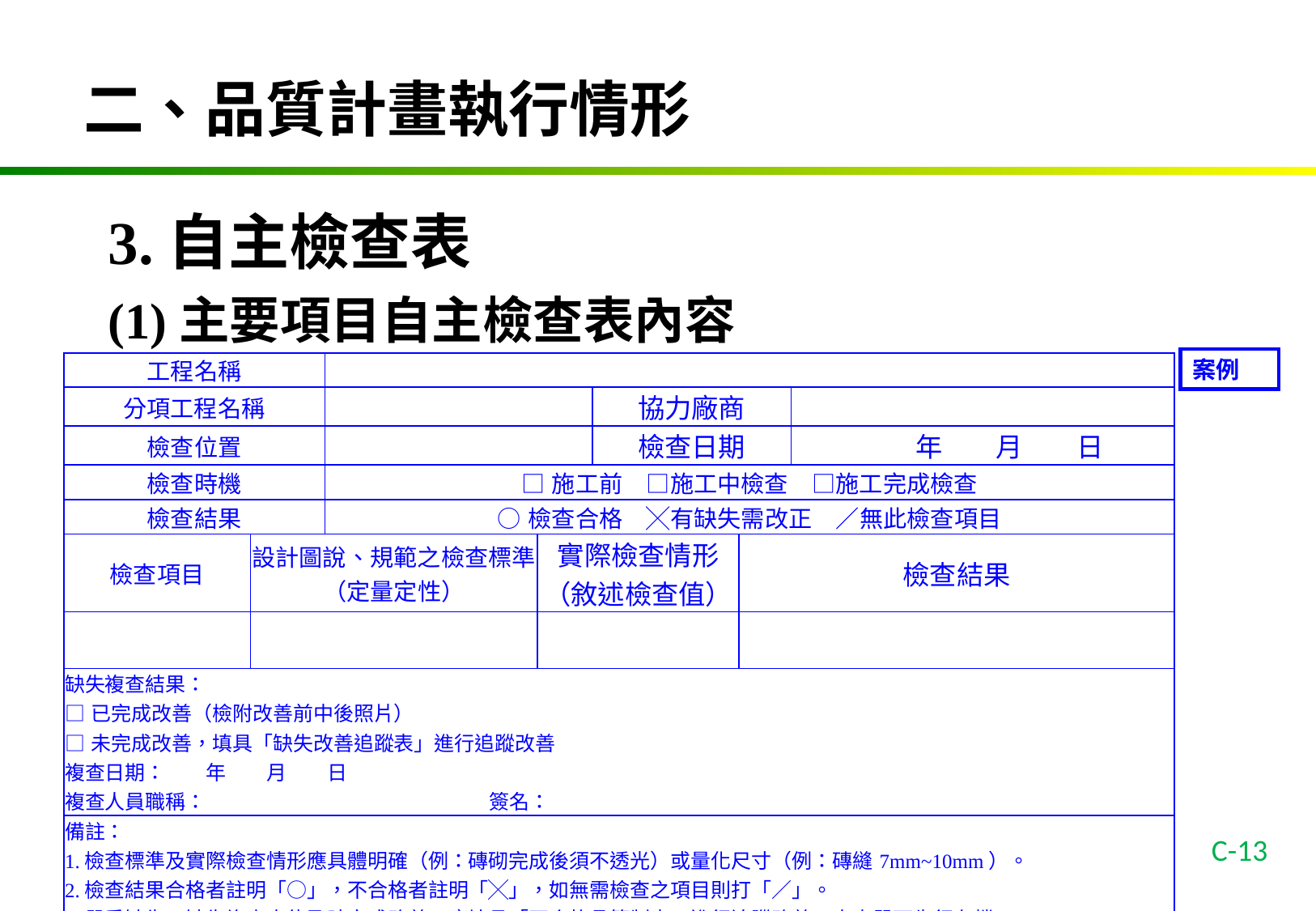

二、品質計畫執行情形

3.自主檢查表
(1)主要項目自主檢查表內容

案例
| 工程名稱 |  |  |  |  |  |  |
| --- | --- | --- | --- | --- | --- | --- |
| 分項工程名稱 |  |  |  | 協力廠商 |  |  |
| 檢查位置 |  |  |  | 檢查日期 |  | 年　　月　　日 |
| 檢查時機 |  | □施工前　□施工中檢查　□施工完成檢查 |  |  |  |  |
| 檢查結果 |  | ○檢查合格　╳有缺失需改正　／無此檢查項目 |  |  |  |  |
| 檢查項目 | 設計圖說、規範之檢查標準 （定量定性） |  | 實際檢查情形 （敘述檢查值） |  | 檢查結果 |  |
|  |  |  |  |  |  |  |
| 缺失複查結果： □已完成改善（檢附改善前中後照片） □未完成改善，填具「缺失改善追蹤表」進行追蹤改善 複查日期：　　年　　月　　日 複查人員職稱：　　　　　　　　　　　　　　簽名： |  |  |  |  |  |  |
| 備註： 1.檢查標準及實際檢查情形應具體明確（例：磚砌完成後須不透光）或量化尺寸（例：磚縫7mm~10mm）。 2.檢查結果合格者註明「○」，不合格者註明「╳」，如無需檢查之項目則打「／」。 3.嚴重缺失、缺失複查未能及時完成改善，應填具「不合格品管制表」進行追蹤改善，本表單可先行存檔。 4.本表由工地現場施工人員實地檢查後覈實記載簽認。 |  |  |  |  |  |  |
C-13